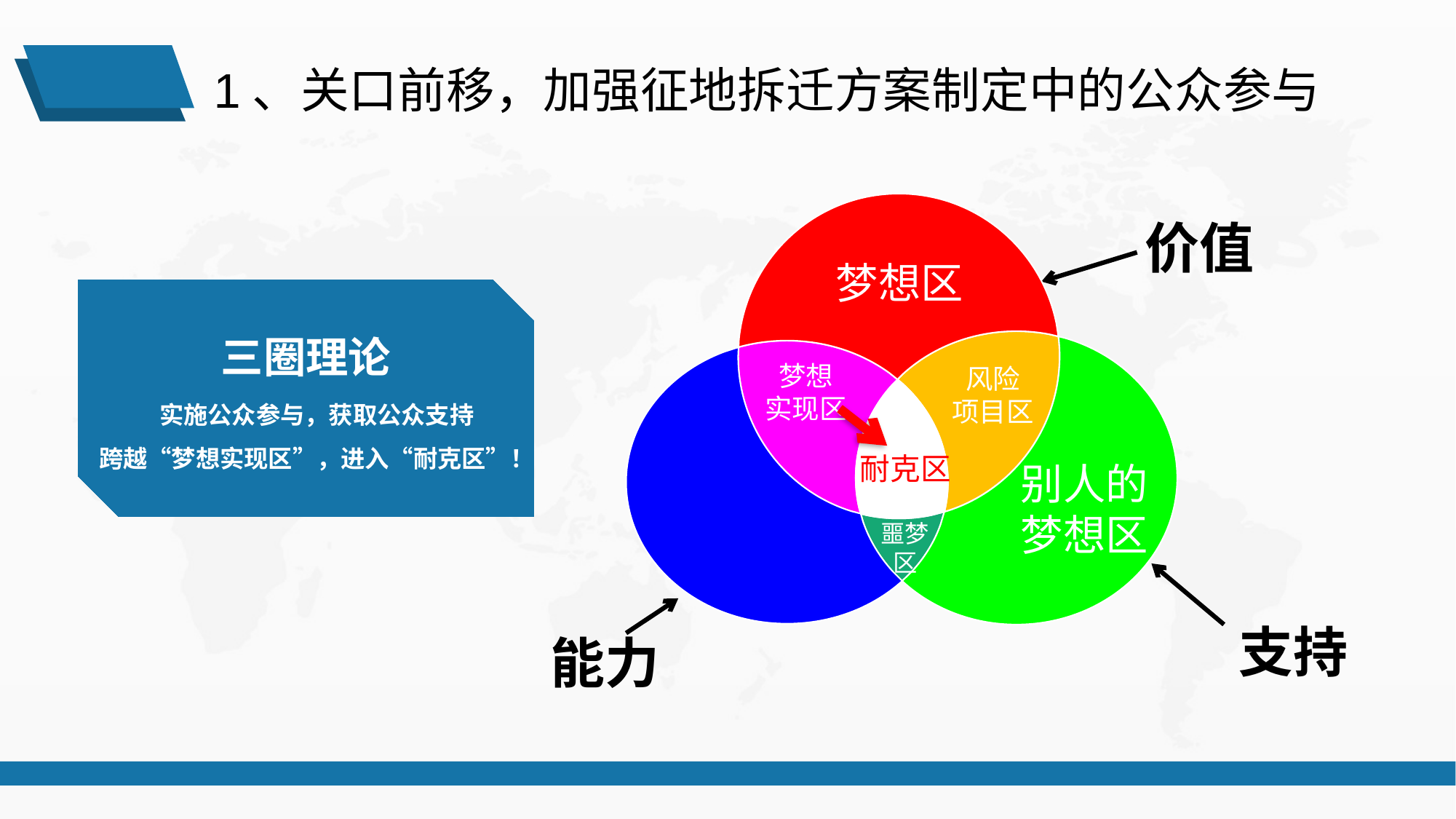

1、关口前移，加强征地拆迁方案制定中的公众参与

梦想区

梦想
实现区
风险
项目区

别人的
梦想区

噩梦
区
价值
三圈理论

三圈理论
实施公众参与，获取公众支持
跨越“梦想实现区”，进入“耐克区”！
耐克区
支持
能力